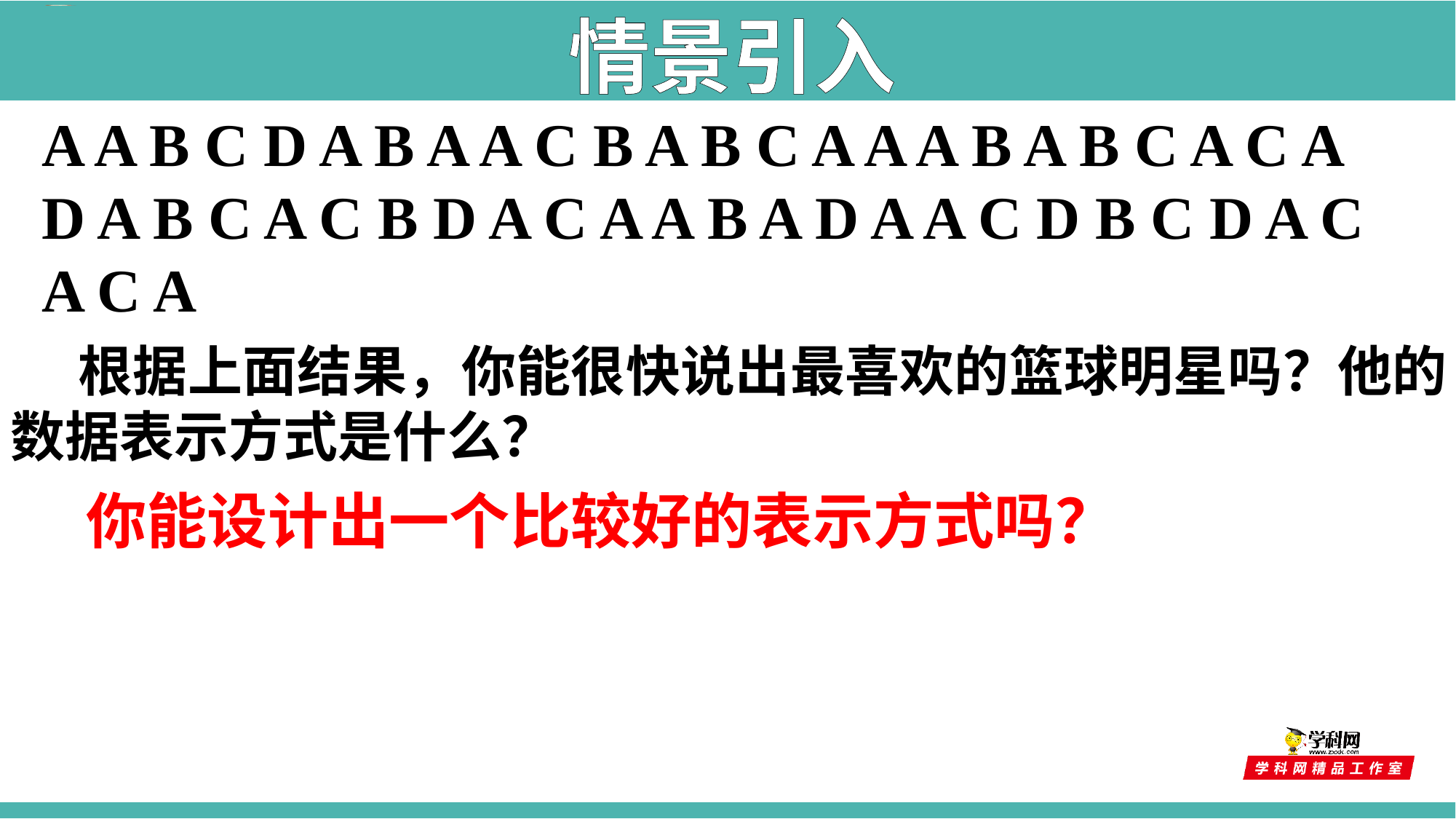

情景引入
A A B C D A B A A C B A B C A A A B A B C A C A D A B C A C B D A C A A B A D A A C D B C D A C A C A
     根据上面结果，你能很快说出最喜欢的篮球明星吗？他的数据表示方式是什么？

      你能设计出一个比较好的表示方式吗？